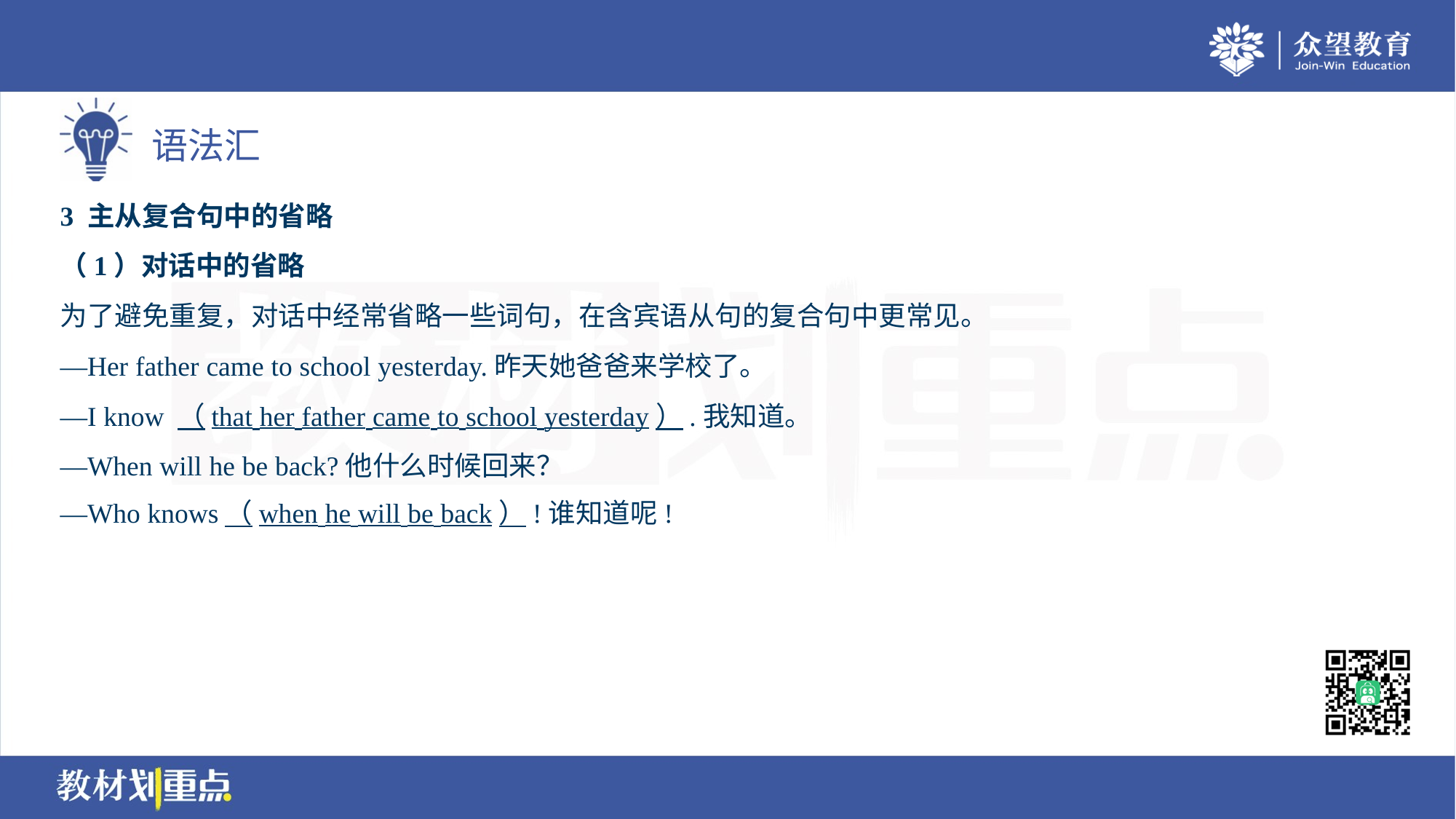

3 主从复合句中的省略
（1）对话中的省略
为了避免重复，对话中经常省略一些词句，在含宾语从句的复合句中更常见。
—Her father came to school yesterday.昨天她爸爸来学校了。
—I know （that her father came to school yesterday）.我知道。
—When will he be back?他什么时候回来？
—Who knows（when he will be back）!谁知道呢!